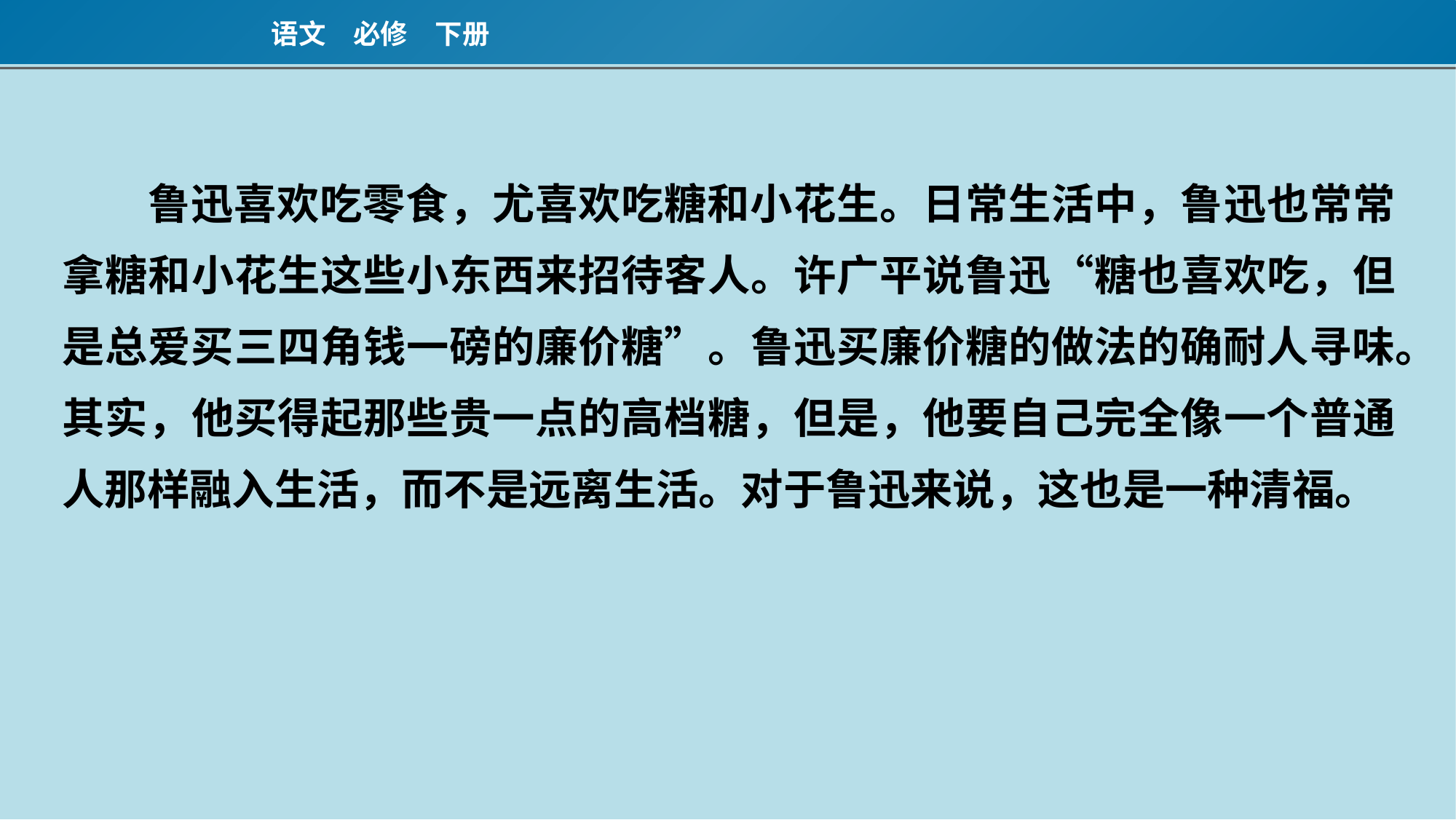

鲁迅喜欢吃零食，尤喜欢吃糖和小花生。日常生活中，鲁迅也常常拿糖和小花生这些小东西来招待客人。许广平说鲁迅“糖也喜欢吃，但是总爱买三四角钱一磅的廉价糖”。鲁迅买廉价糖的做法的确耐人寻味。其实，他买得起那些贵一点的高档糖，但是，他要自己完全像一个普通人那样融入生活，而不是远离生活。对于鲁迅来说，这也是一种清福。